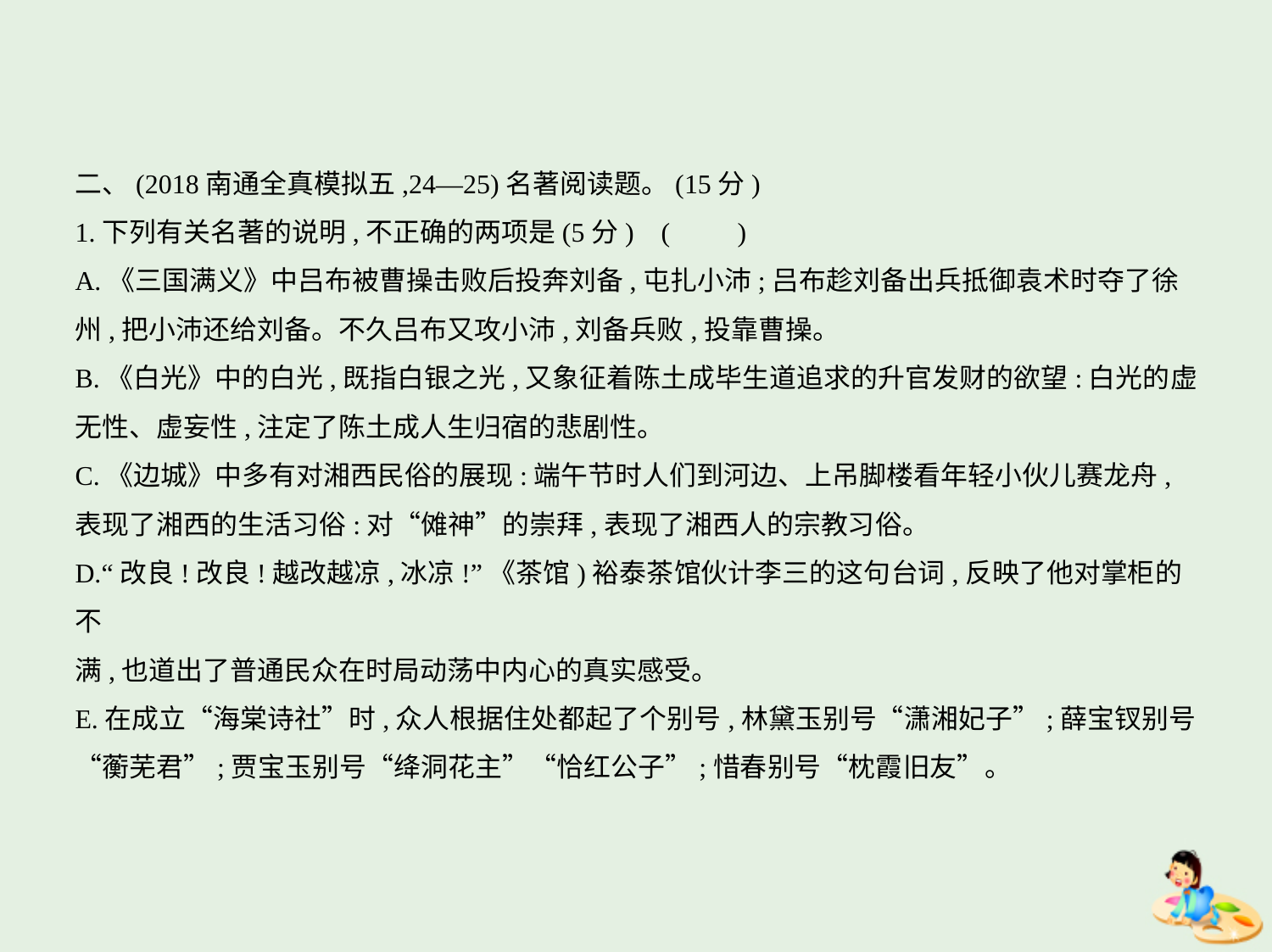

二、(2018南通全真模拟五,24—25)名著阅读题。(15分)
1.下列有关名著的说明,不正确的两项是(5分) (　　)
A.《三国满义》中吕布被曹操击败后投奔刘备,屯扎小沛;吕布趁刘备出兵抵御袁术时夺了徐
州,把小沛还给刘备。不久吕布又攻小沛,刘备兵败,投靠曹操。
B.《白光》中的白光,既指白银之光,又象征着陈土成毕生道追求的升官发财的欲望:白光的虚
无性、虚妄性,注定了陈土成人生归宿的悲剧性。
C.《边城》中多有对湘西民俗的展现:端午节时人们到河边、上吊脚楼看年轻小伙儿赛龙舟,
表现了湘西的生活习俗:对“傩神”的崇拜,表现了湘西人的宗教习俗。
D.“改良!改良!越改越凉,冰凉!”《茶馆)裕泰茶馆伙计李三的这句台词,反映了他对掌柜的不
满,也道出了普通民众在时局动荡中内心的真实感受。
E.在成立“海棠诗社”时,众人根据住处都起了个别号,林黛玉别号“潇湘妃子”;薛宝钗别号
“蘅芜君”;贾宝玉别号“绛洞花主”“恰红公子”;惜春别号“枕霞旧友”。